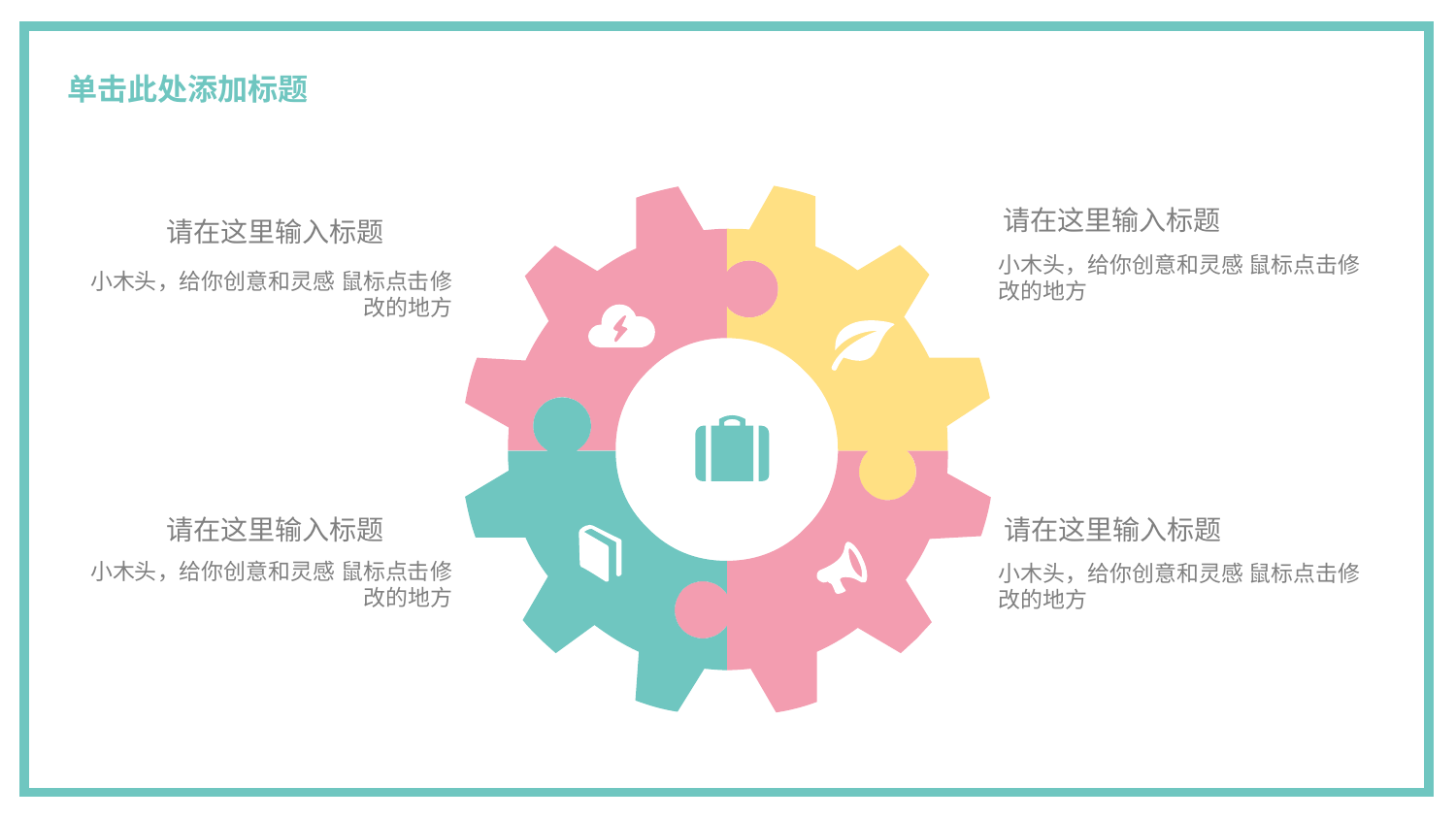

# 单击此处添加标题

请在这里输入标题
小木头，给你创意和灵感 鼠标点击修改的地方
请在这里输入标题
小木头，给你创意和灵感 鼠标点击修改的地方

请在这里输入标题
小木头，给你创意和灵感 鼠标点击修改的地方
请在这里输入标题
小木头，给你创意和灵感 鼠标点击修改的地方